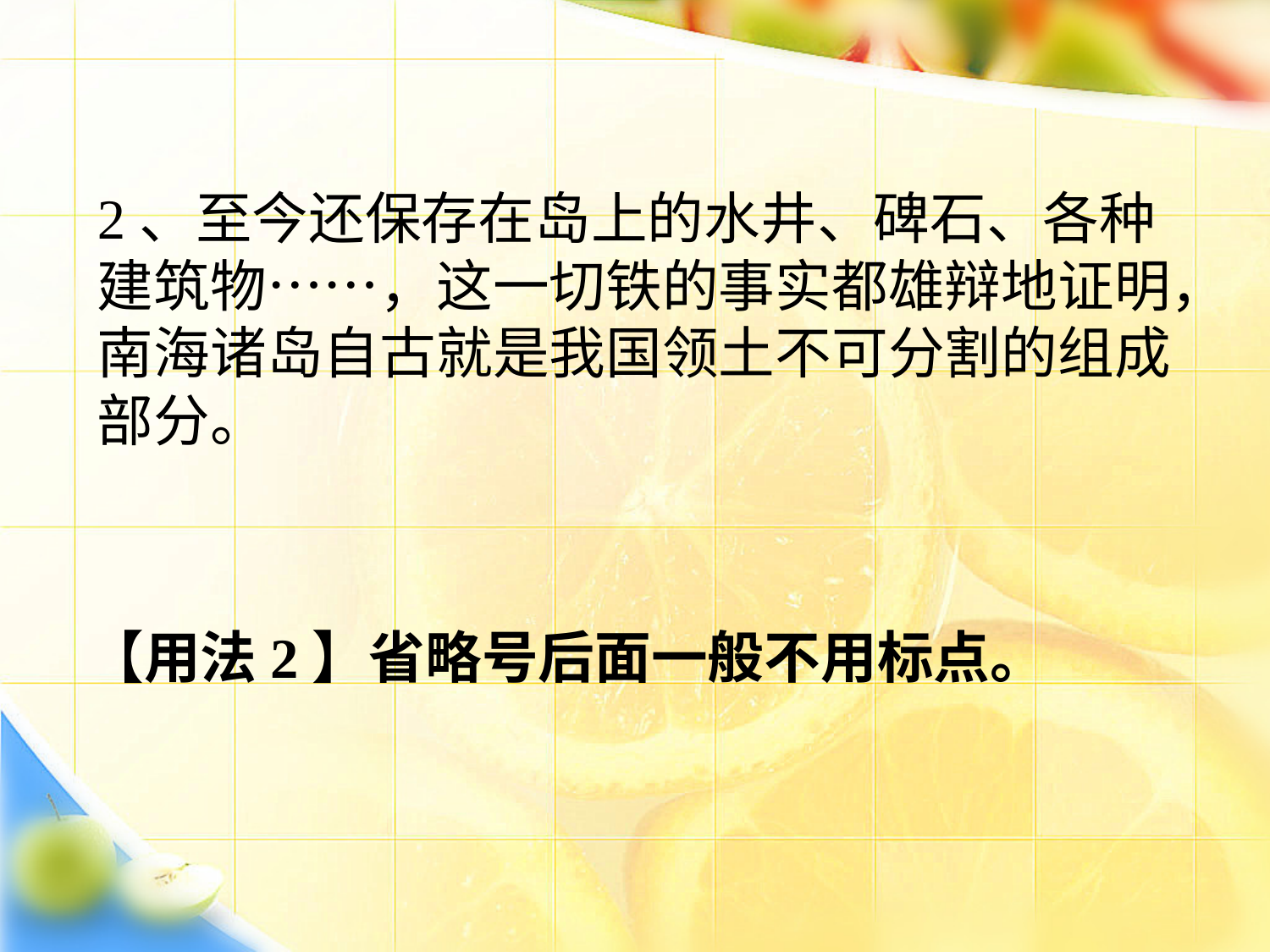

2、至今还保存在岛上的水井、碑石、各种建筑物……，这一切铁的事实都雄辩地证明，南海诸岛自古就是我国领土不可分割的组成部分。
【用法2】省略号后面一般不用标点。